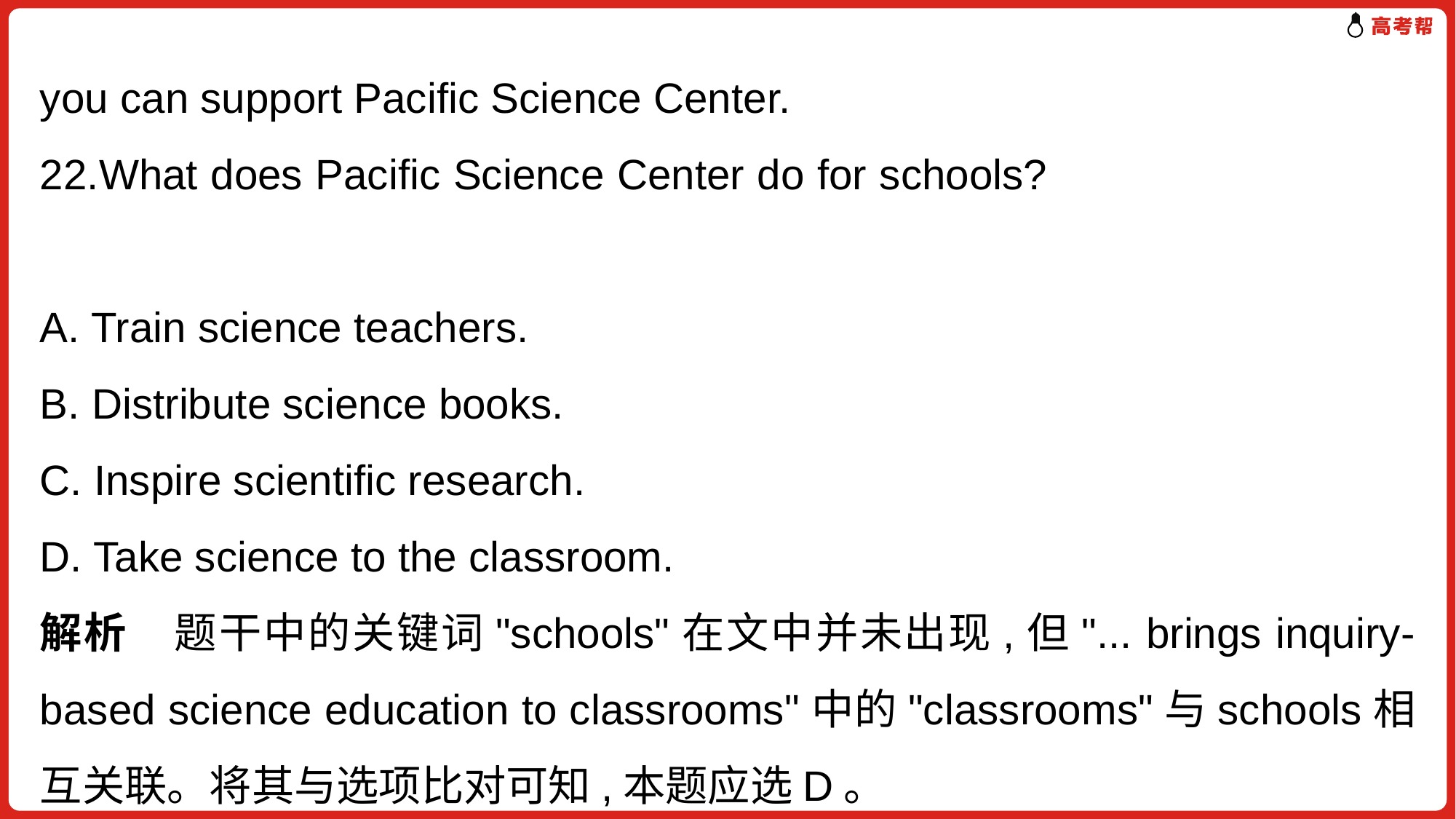

you can support Pacific Science Center.
22.What does Pacific Science Center do for schools?
A. Train science teachers.
B. Distribute science books.
C. Inspire scientific research.
D. Take science to the classroom.
解析    题干中的关键词"schools"在文中并未出现,但"... brings inquiry-based science education to classrooms"中的"classrooms"与schools相互关联。将其与选项比对可知,本题应选D。